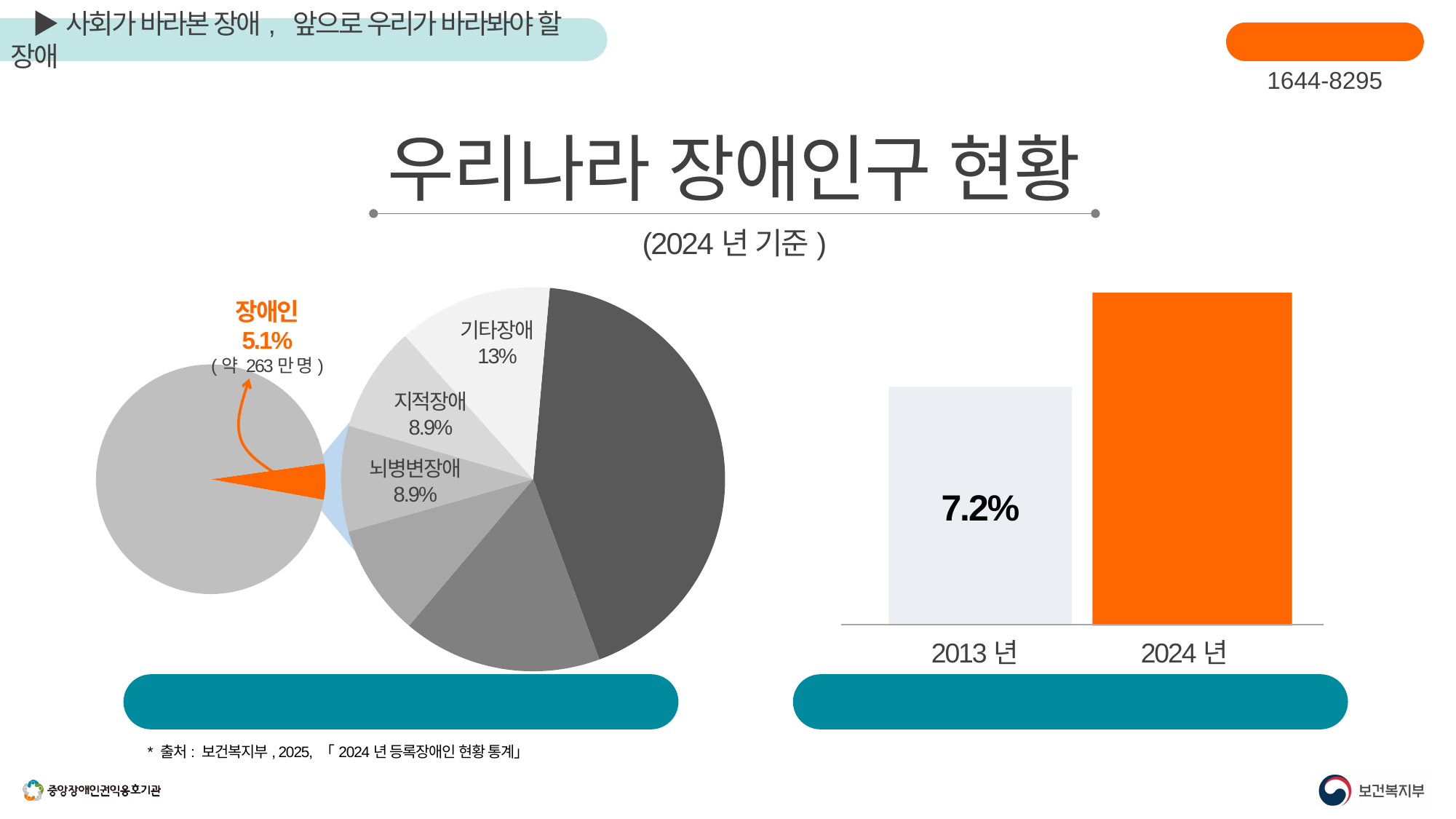

장애인학대신고
1644-8295

우리나라 장애인구 현황
(2024년 기준)

### Chart

| Category | 판매 |
|---|---|
| 1분기 | 43.0 |
| 2분기 | 16.8 |
| 3분기 | 9.4 |
| 4분기 | 8.9 |
기타장애
13%
지적장애
8.9%
지체장애
43.0%
뇌병변장애
8.9%
시각장애
9.4%
청각장애
16.8%
장애인
5.1%
(약 263만 명)

### Chart

| Category | 판매 |
|---|---|
| 1분기 | 5.1 |
| 2분기 | 94.9 |
비장애인
94.9%
10.7%
7.2%

2013년
2024년
장애유형별 인구현황
발달장애인(지적장애, 자폐성 장애) 증가 추세
* 출처: 보건복지부, 2025, 「2024년 등록장애인 현황 통계」